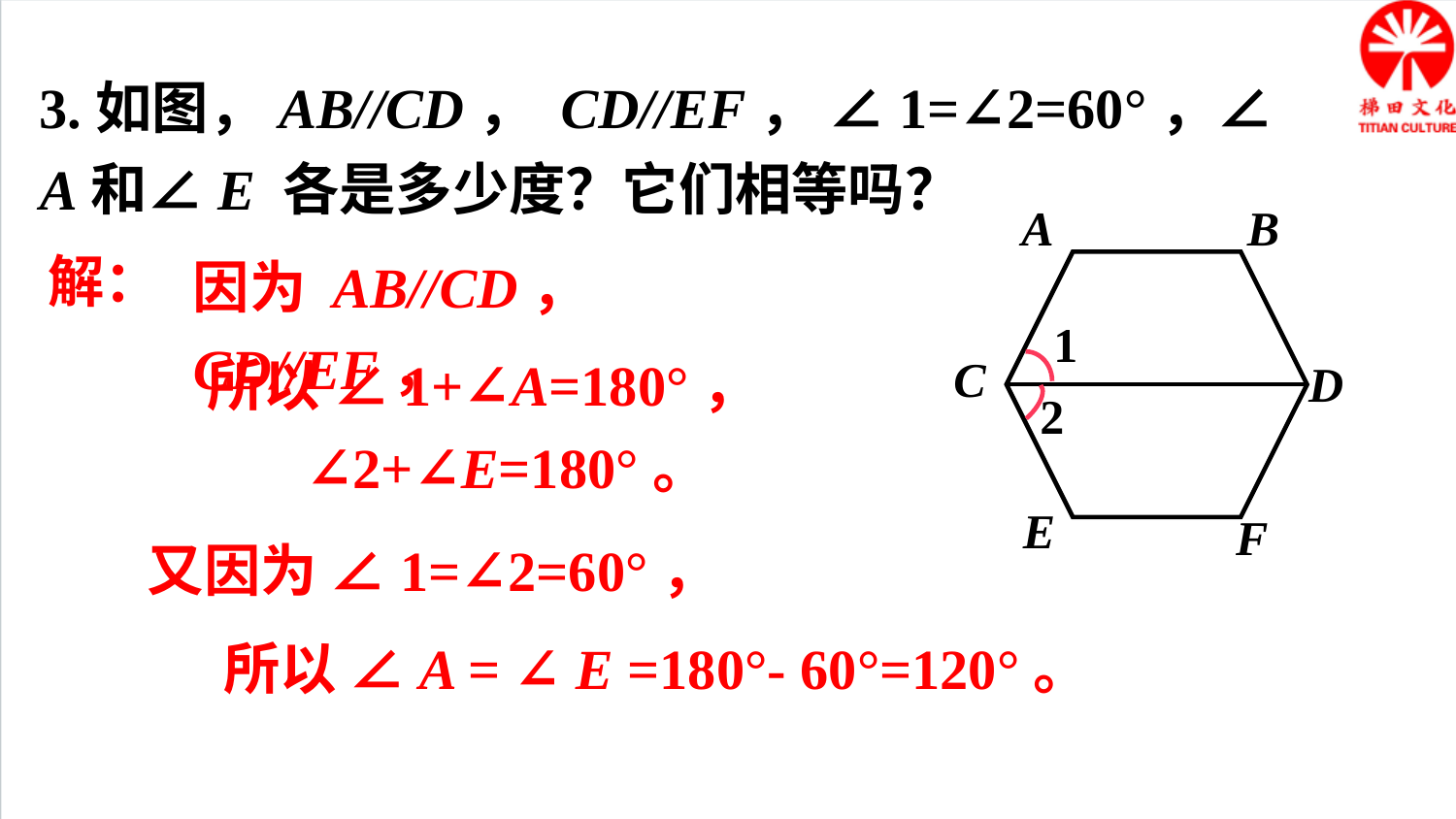

3.如图，AB//CD， CD//EF， ∠1=∠2=60°，∠A和∠E 各是多少度？它们相等吗？
A
B

C
D
E
F
1

2
解：
因为 AB//CD， CD//EF，
所以 ∠1+∠A=180°，
       ∠2+∠E=180°。
又因为 ∠1=∠2=60°，
所以 ∠A = ∠ E =180°- 60°=120°。